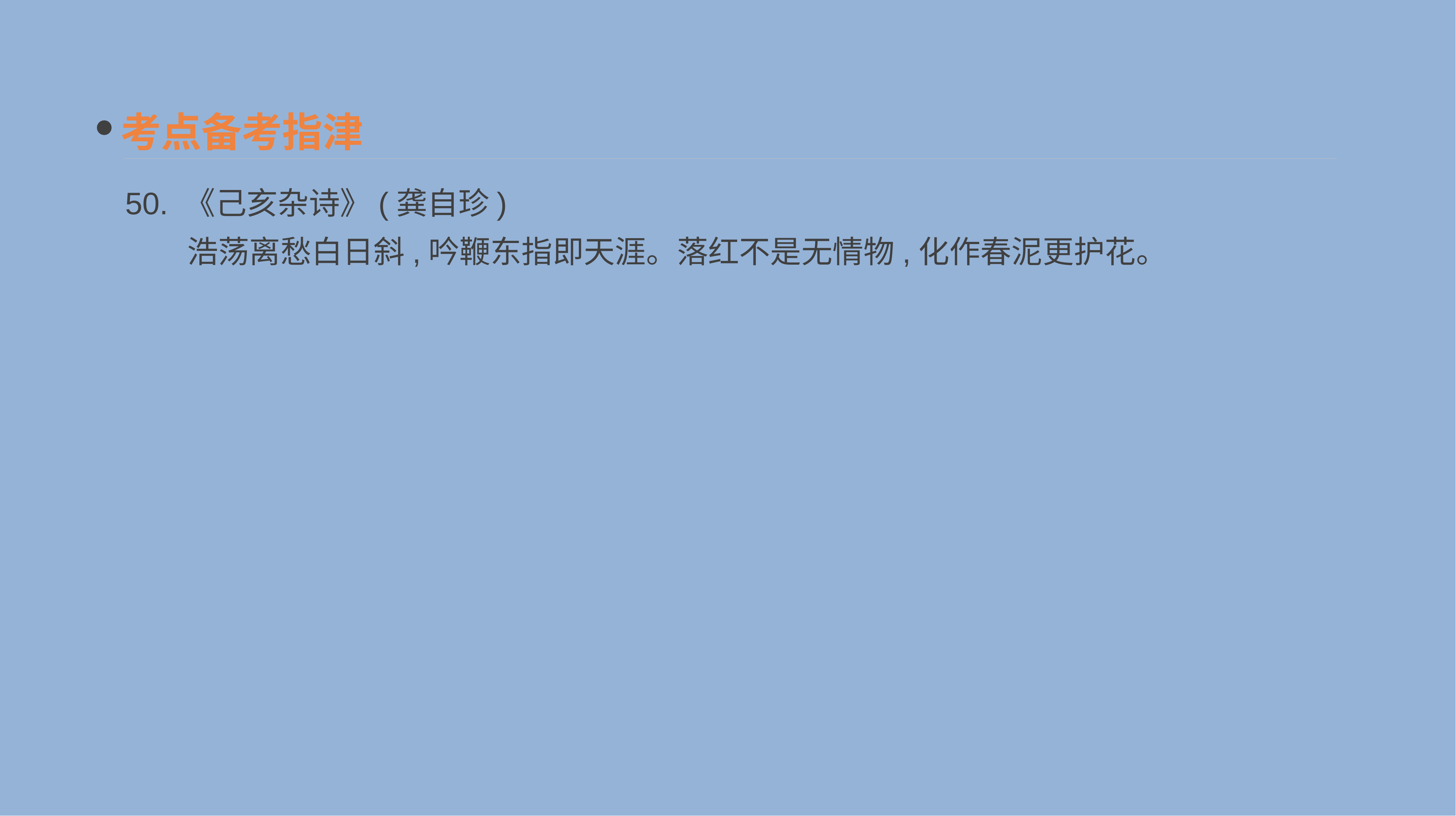

考点备考指津

50. 《己亥杂诗》(龚自珍)
　　浩荡离愁白日斜,吟鞭东指即天涯。落红不是无情物,化作春泥更护花。